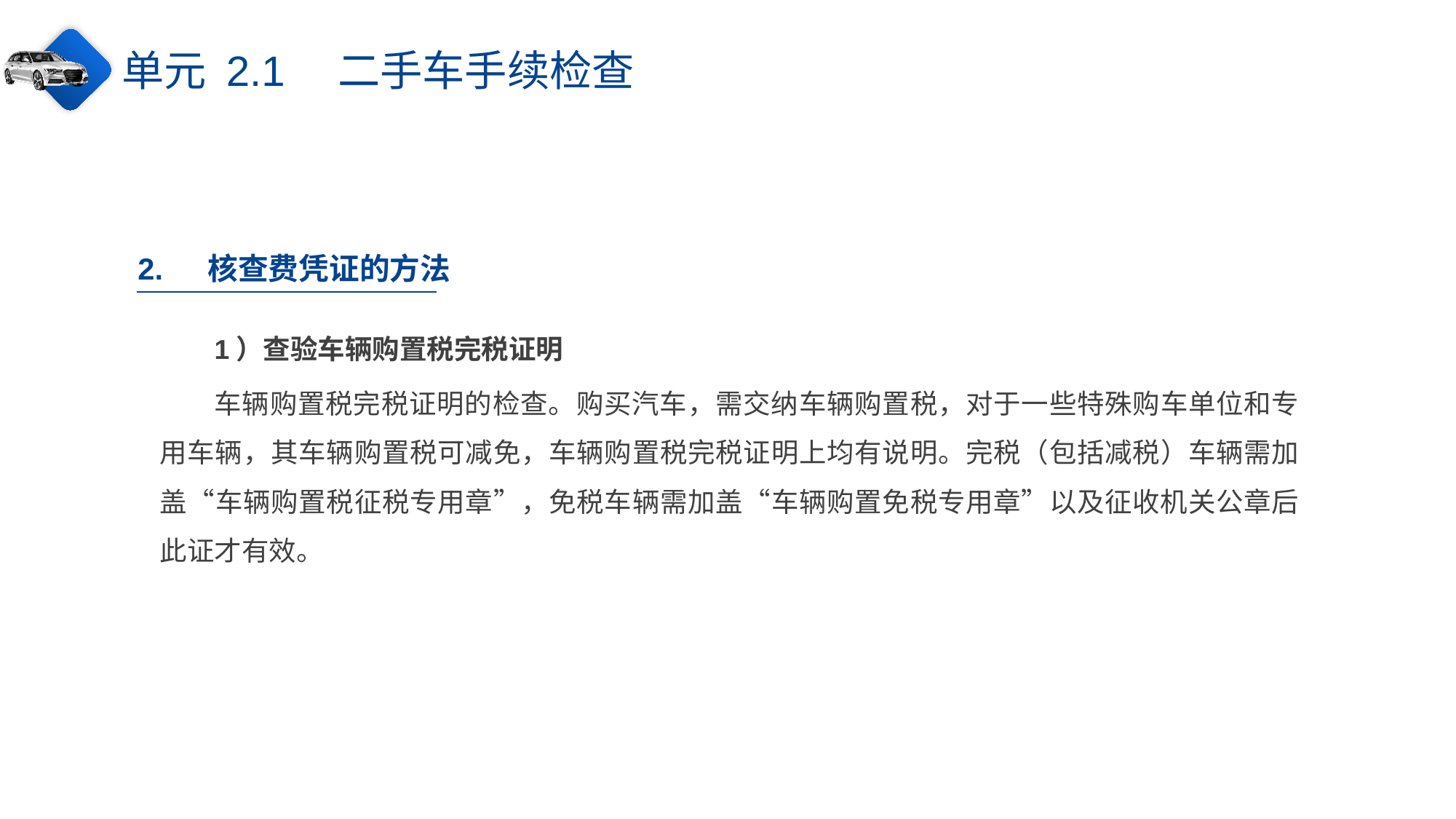

单元 2.1　二手车手续检查
2.　 核查费凭证的方法
1）查验车辆购置税完税证明
车辆购置税完税证明的检查。购买汽车，需交纳车辆购置税，对于一些特殊购车单位和专用车辆，其车辆购置税可减免，车辆购置税完税证明上均有说明。完税（包括减税）车辆需加盖“车辆购置税征税专用章”，免税车辆需加盖“车辆购置免税专用章”以及征收机关公章后此证才有效。